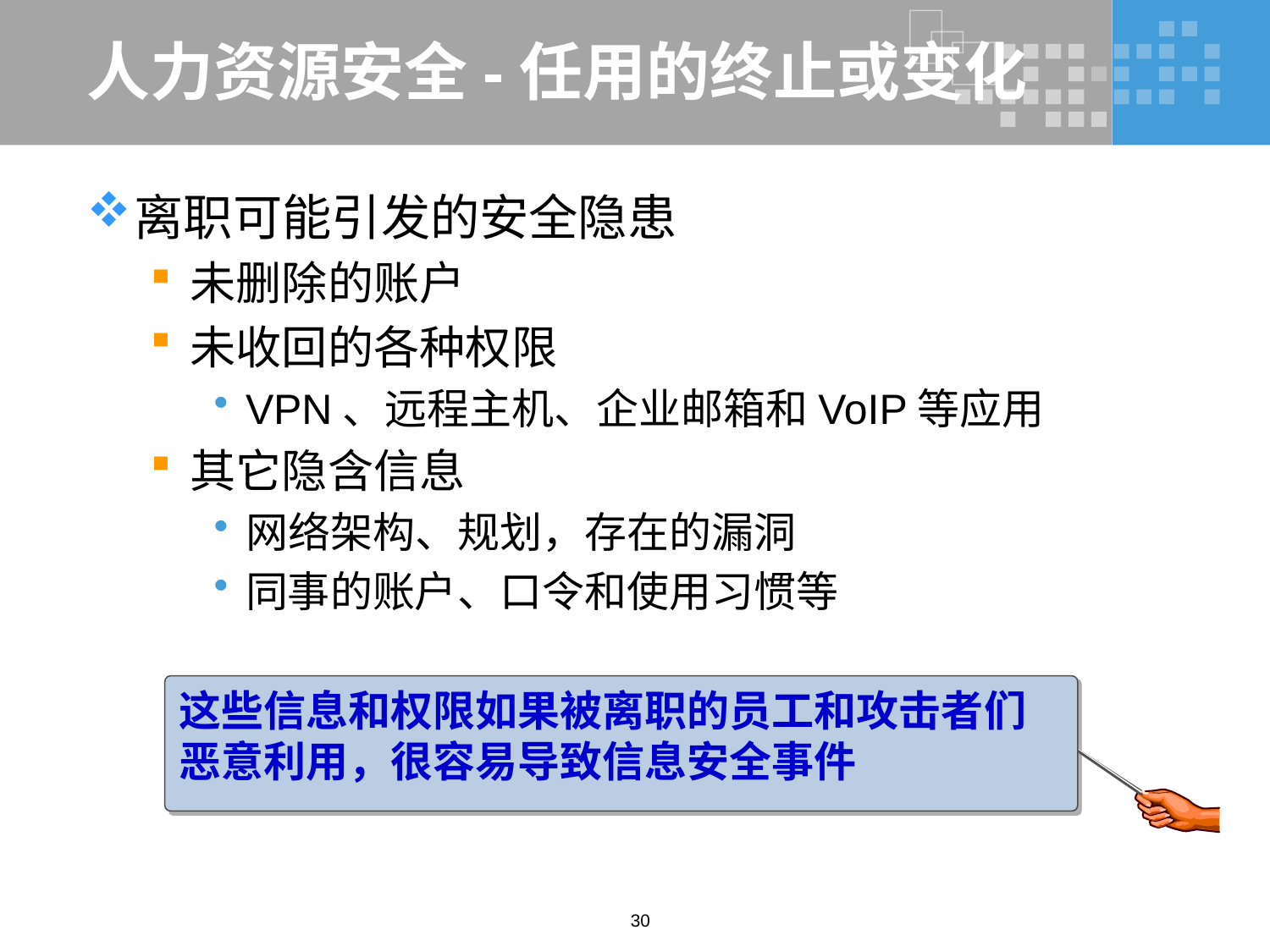

# 人力资源安全-任用的终止或变化
离职可能引发的安全隐患
未删除的账户
未收回的各种权限
VPN、远程主机、企业邮箱和VoIP等应用
其它隐含信息
网络架构、规划，存在的漏洞
同事的账户、口令和使用习惯等
这些信息和权限如果被离职的员工和攻击者们恶意利用，很容易导致信息安全事件

30